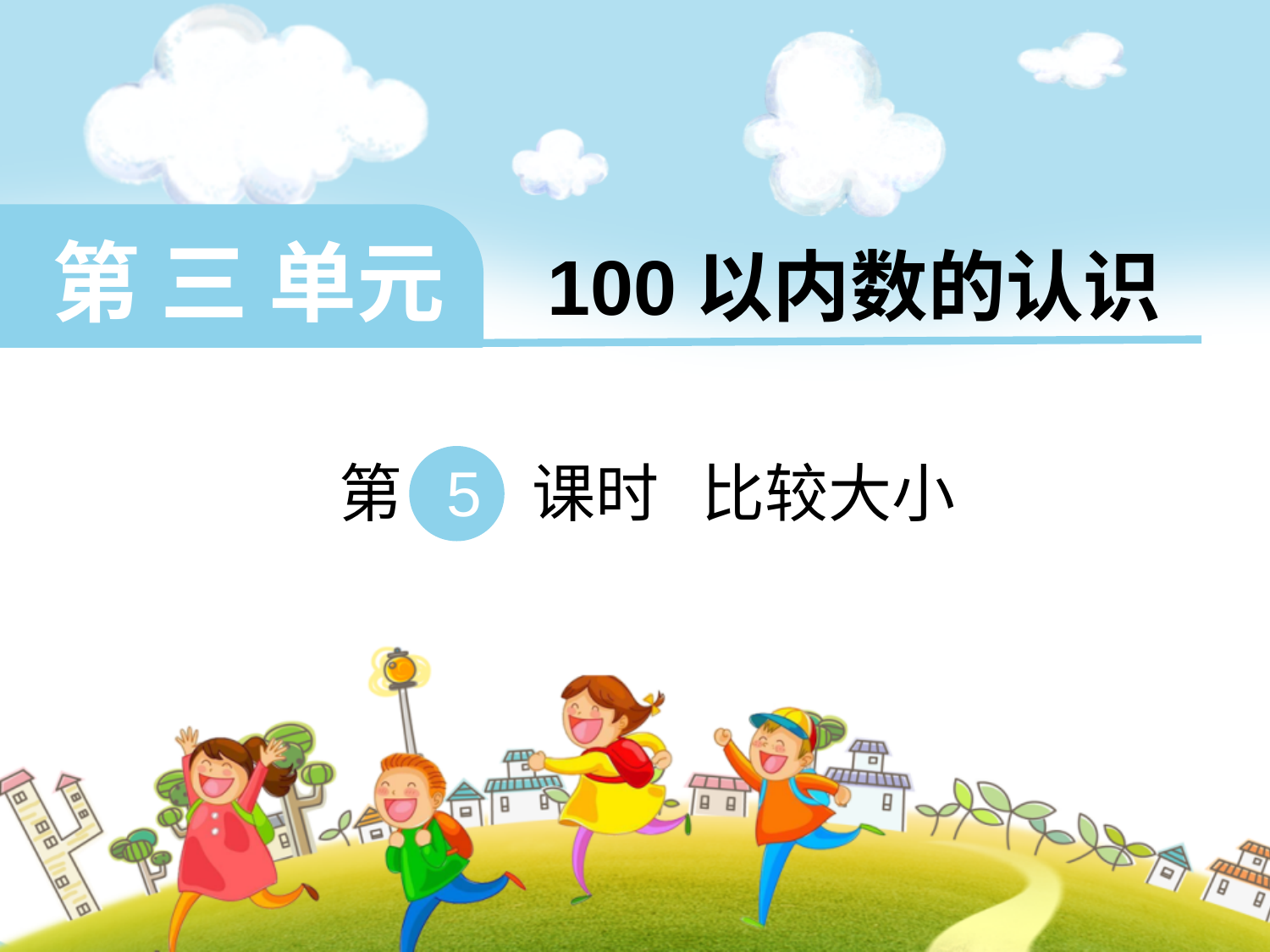

第 三 单元    100以内数的认识

  第  5  课时   比较大小